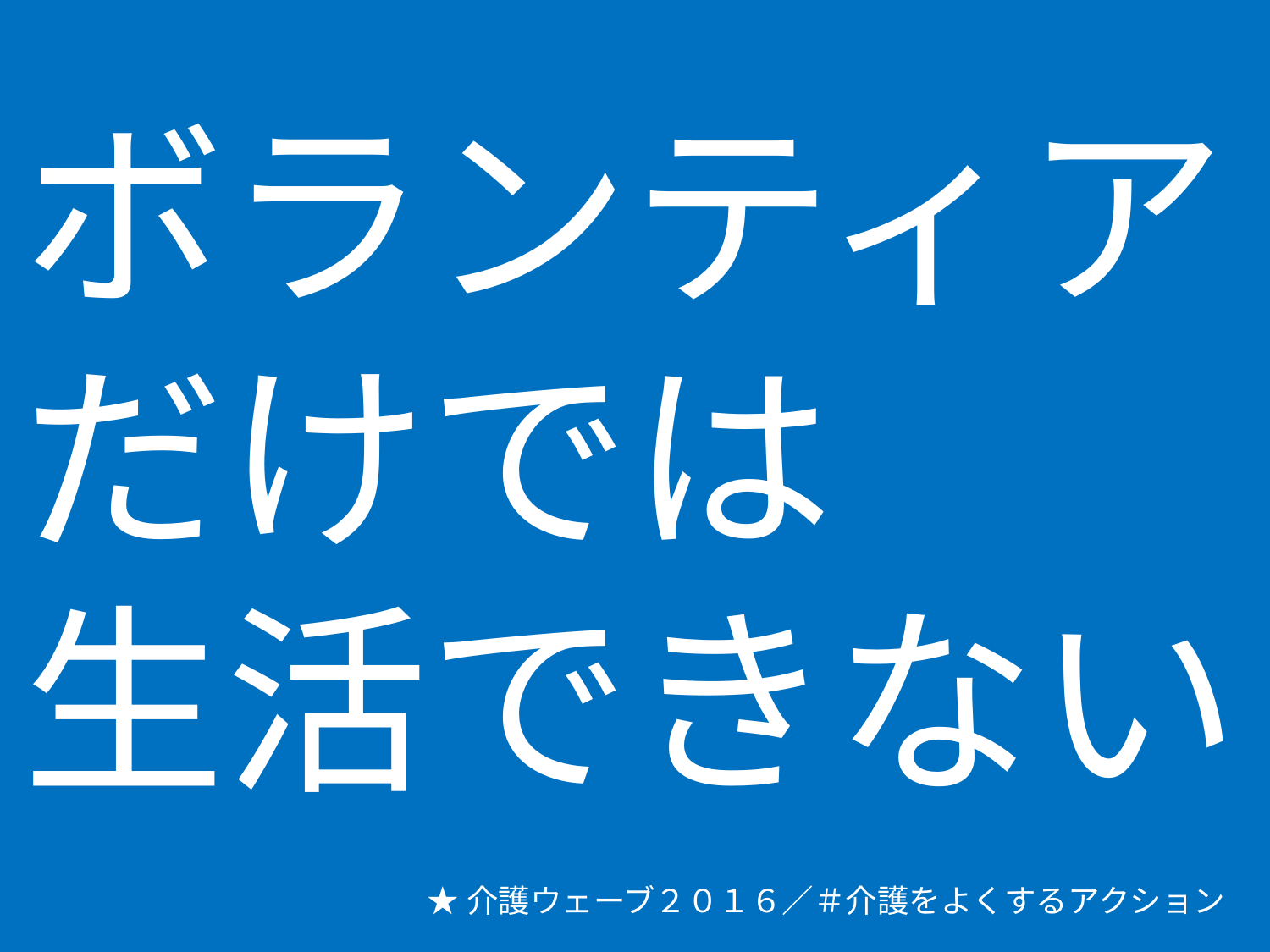

# ボランティアだけでは 生活できない

★介護ウェーブ２０１６／＃介護をよくするアクション